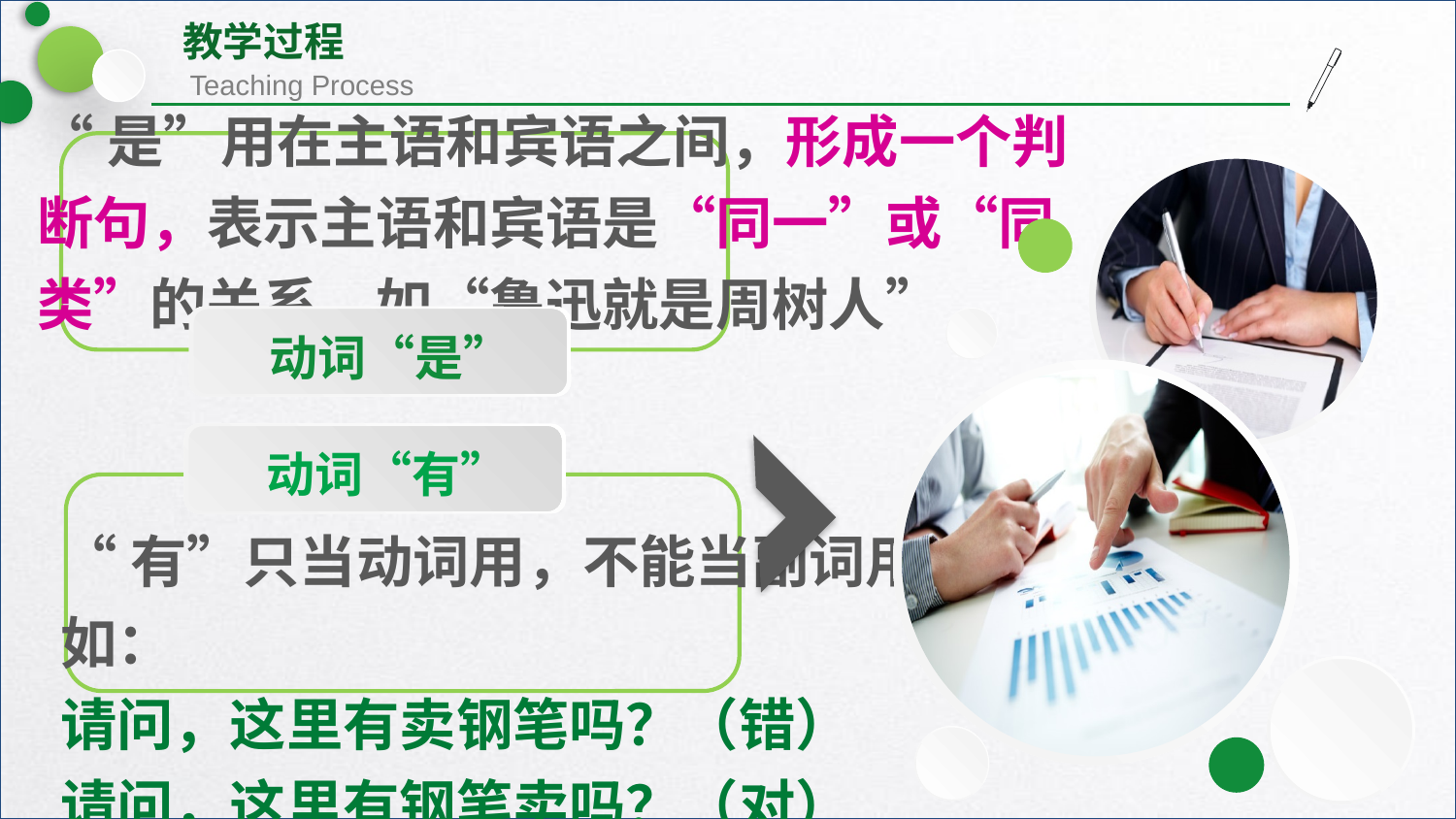

“是”用在主语和宾语之间，形成一个判断句，表示主语和宾语是“同一”或“同类”的关系。如“鲁迅就是周树人”

动词“是”

动词“有”

“有”只当动词用，不能当副词用。例如：
请问，这里有卖钢笔吗？（错）
请问，这里有钢笔卖吗？（对）